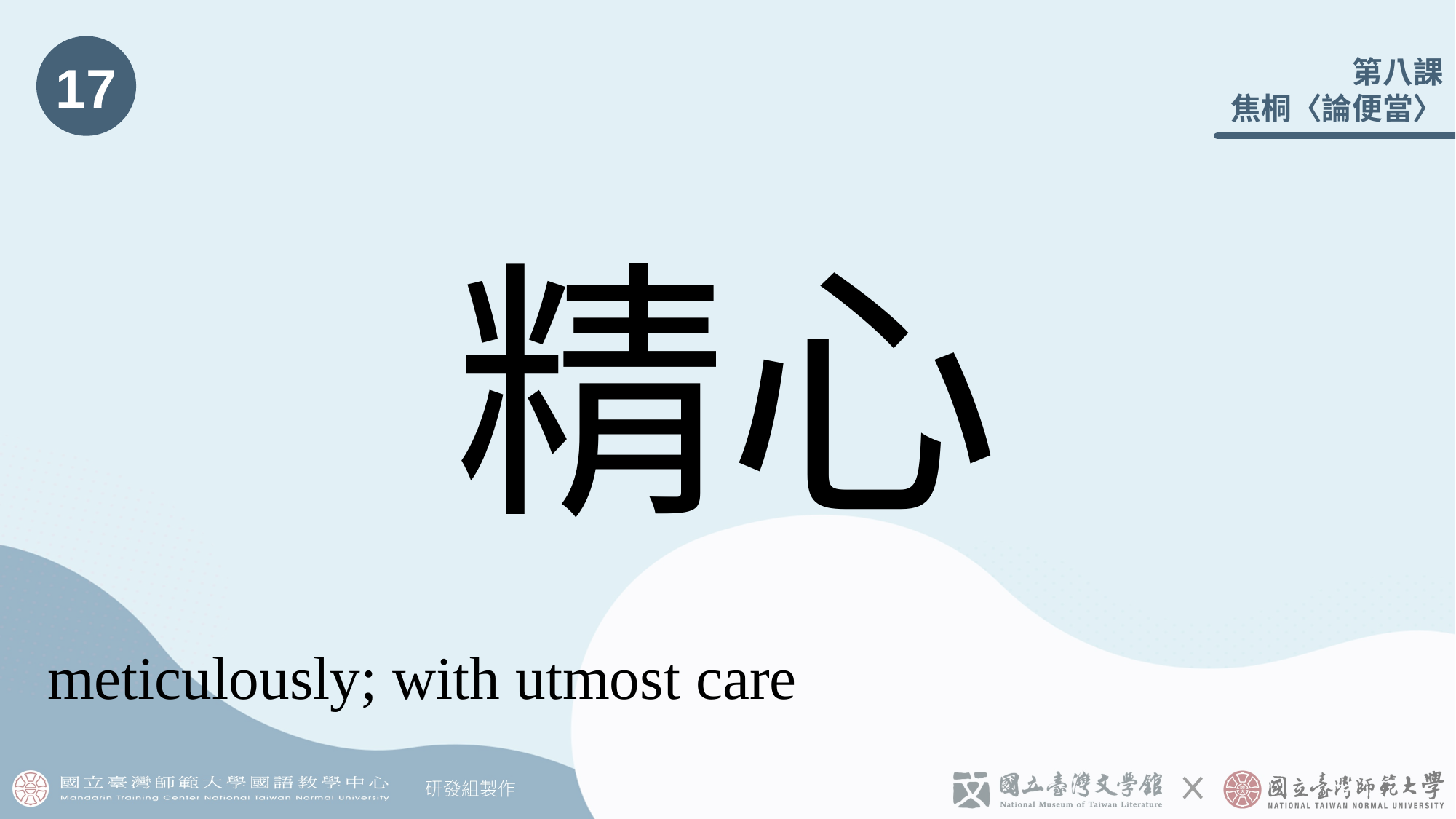

17
# 精心
meticulously; with utmost care